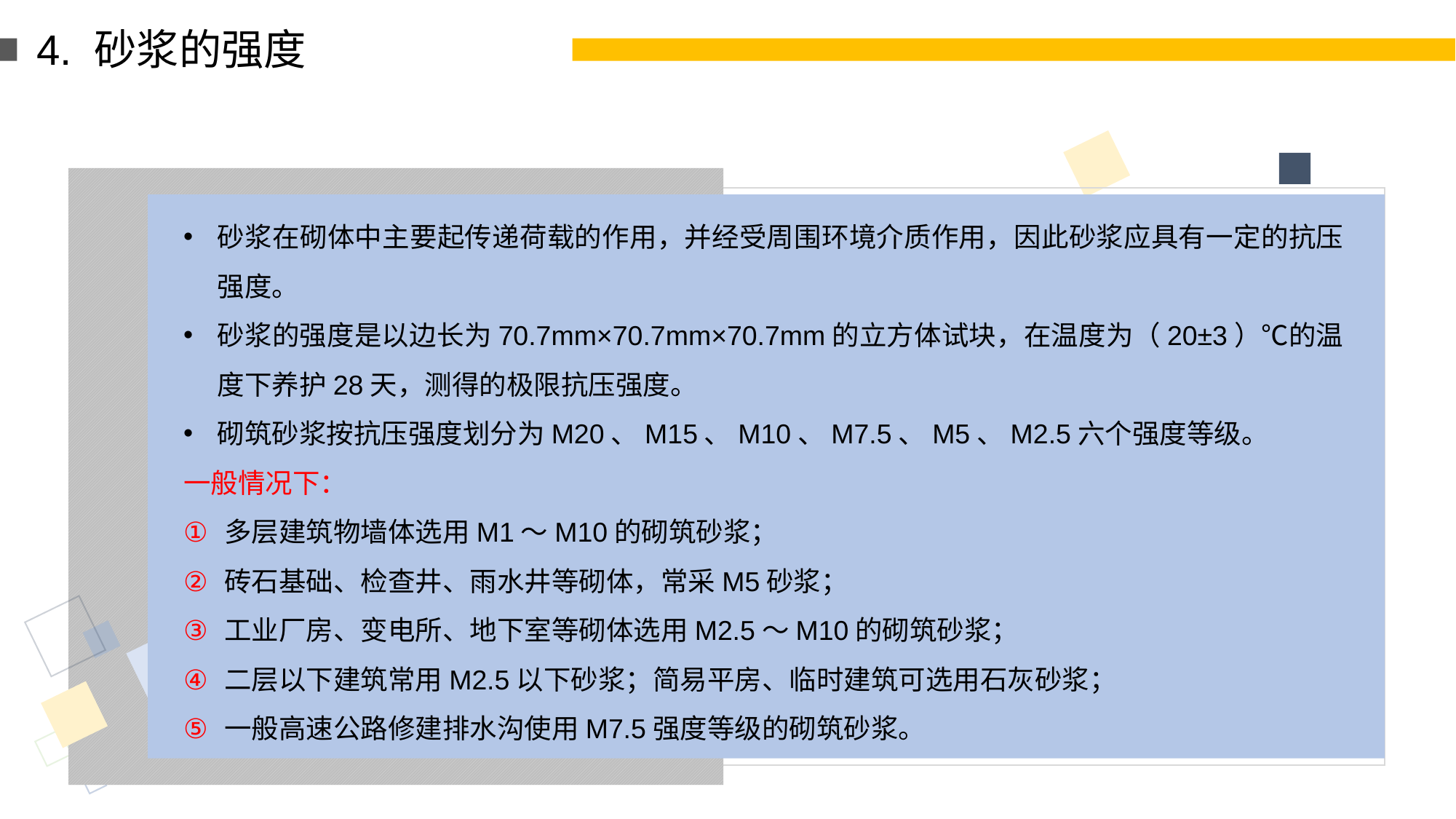

4. 砂浆的强度

砂浆在砌体中主要起传递荷载的作用，并经受周围环境介质作用，因此砂浆应具有一定的抗压强度。
砂浆的强度是以边长为70.7mm×70.7mm×70.7mm的立方体试块，在温度为（20±3）℃的温度下养护28天，测得的极限抗压强度。
砌筑砂浆按抗压强度划分为M20、M15、M10、M7.5、M5、M2.5六个强度等级。
一般情况下：
多层建筑物墙体选用M1～M10的砌筑砂浆；
砖石基础、检查井、雨水井等砌体，常采M5砂浆；
工业厂房、变电所、地下室等砌体选用M2.5～M10的砌筑砂浆；
二层以下建筑常用M2.5以下砂浆；简易平房、临时建筑可选用石灰砂浆；
一般高速公路修建排水沟使用M7.5强度等级的砌筑砂浆。